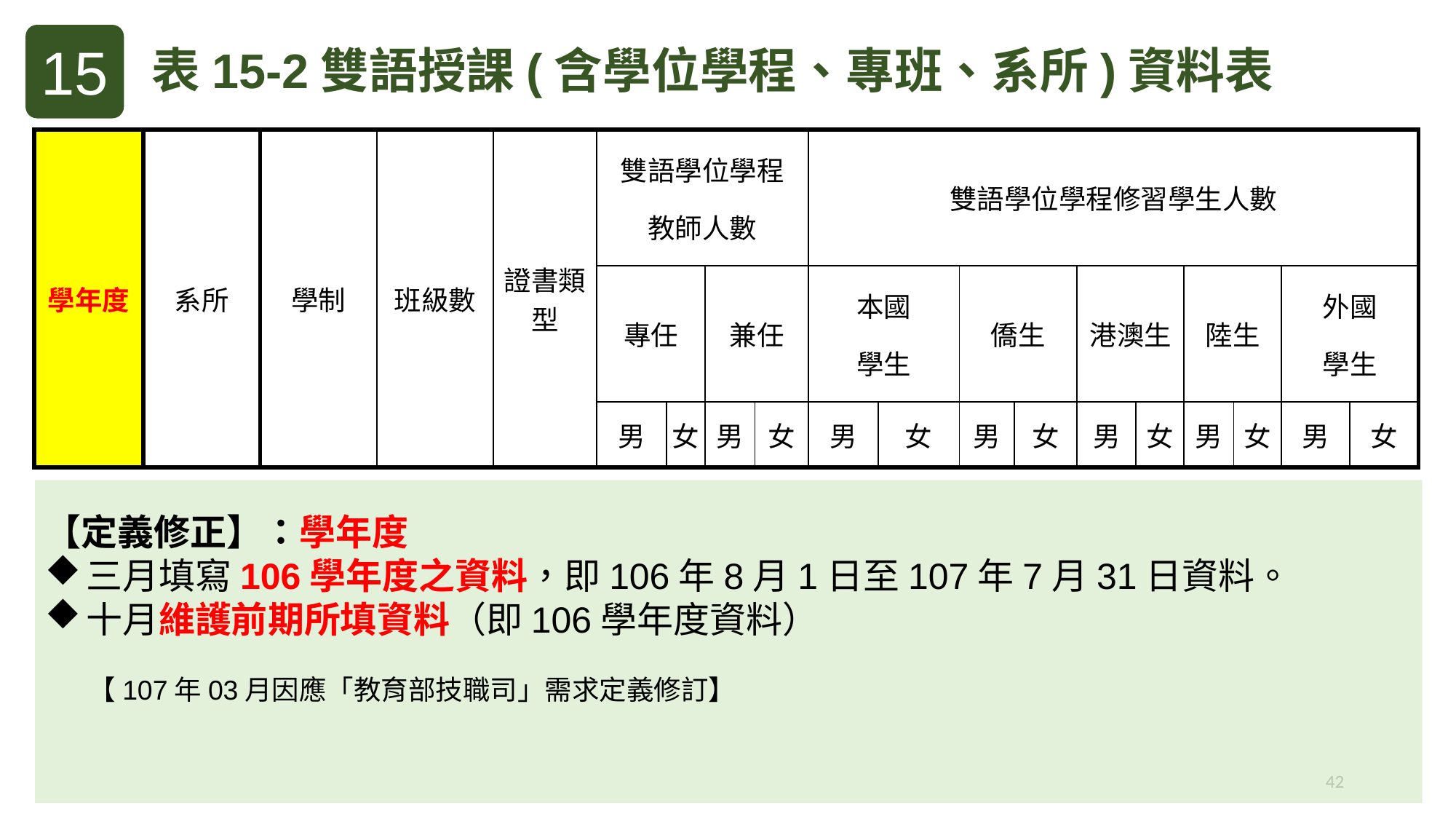

表15-2雙語授課(含學位學程、專班、系所)資料表
15
| 學年度 | 系所 | 學制 | 班級數 | 證書類型 | 雙語學位學程 教師人數 |  |  |  | 雙語學位學程修習學生人數 |  |  |  |  |  |  |  |  |  |
| --- | --- | --- | --- | --- | --- | --- | --- | --- | --- | --- | --- | --- | --- | --- | --- | --- | --- | --- |
|  |  |  |  |  | 專任 |  | 兼任 |  | 本國 學生 |  | 僑生 |  | 港澳生 |  | 陸生 |  | 外國 學生 |  |
|  |  |  |  |  | 男 | 女 | 男 | 女 | 男 | 女 | 男 | 女 | 男 | 女 | 男 | 女 | 男 | 女 |

【定義修正】：學年度
三月填寫106學年度之資料，即106年8月1日至107年7月31日資料。
十月維護前期所填資料（即106學年度資料）

      【107年03月因應「教育部技職司」需求定義修訂】
42